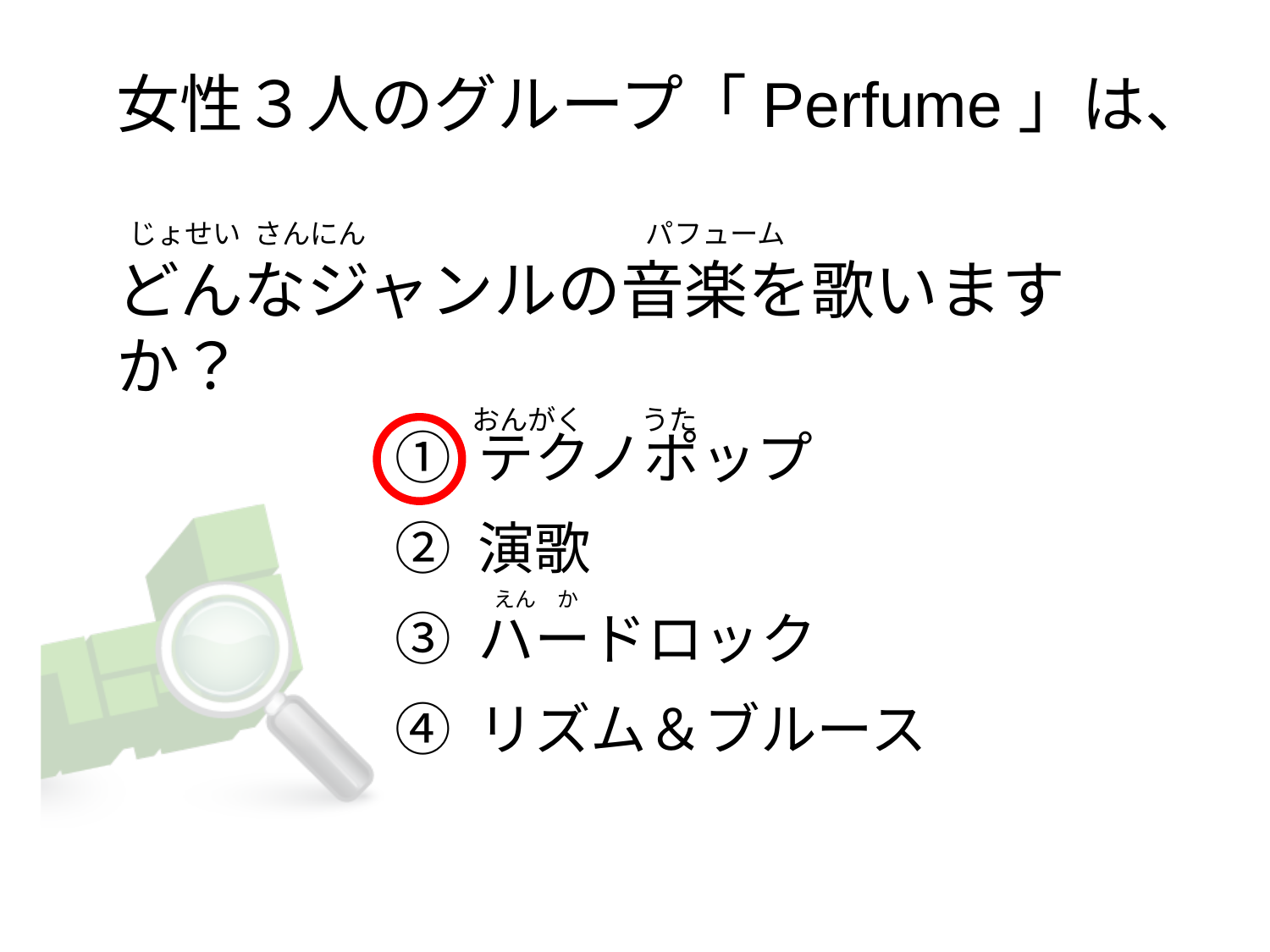

# 女性３人のグループ「Perfume」は、   じょせい  さんにん                                            パフューム どんなジャンルの音楽を歌いますか？                                                          おんがく         うた
① テクノポップ
② 演歌
③ ハードロック
④ リズム＆ブルース

 えん　か